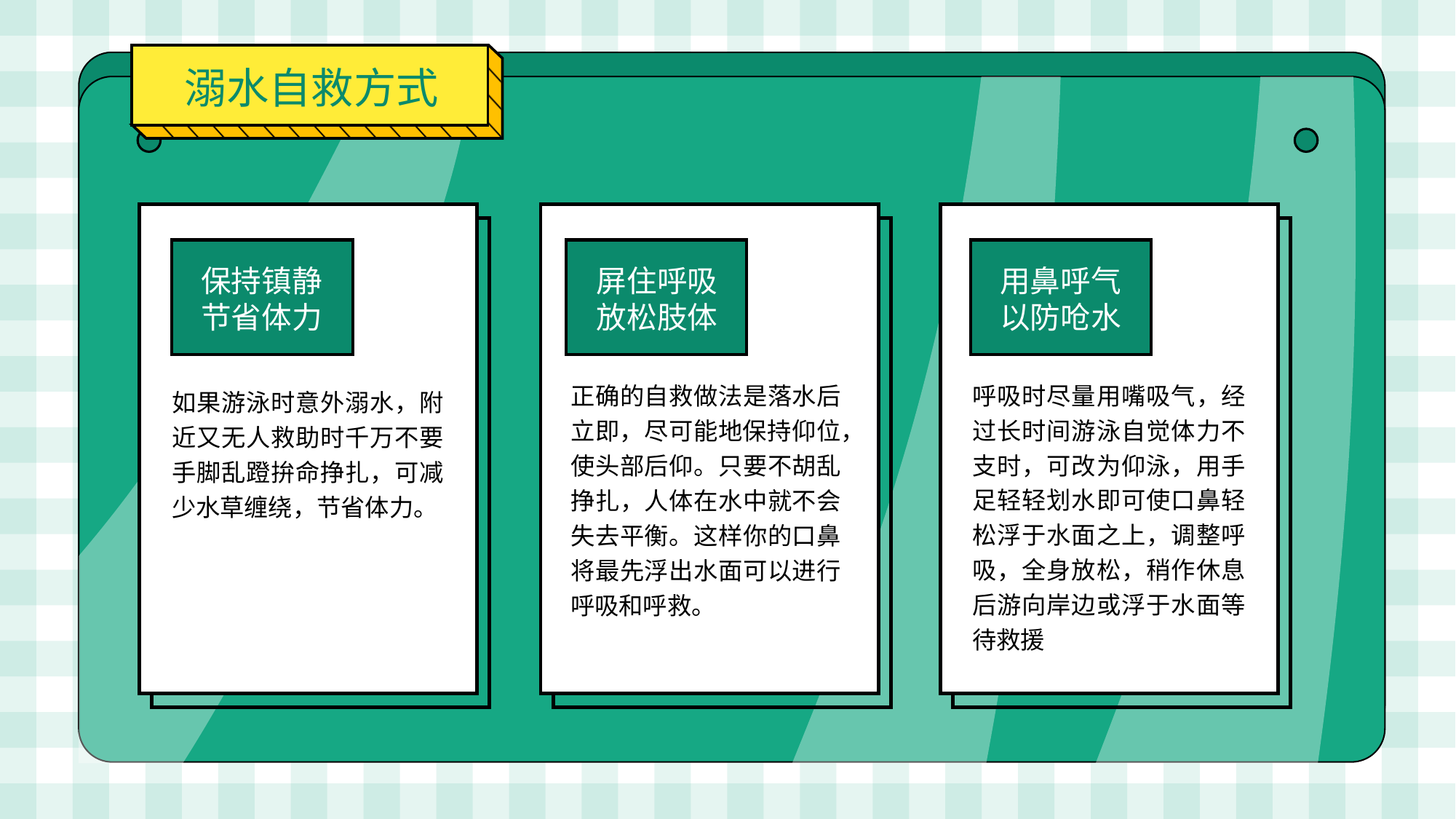

溺水自救方式

保持镇静节省体力
屏住呼吸
放松肢体
用鼻呼气
以防呛水
呼吸时尽量用嘴吸气，经过长时间游泳自觉体力不支时，可改为仰泳，用手足轻轻划水即可使口鼻轻松浮于水面之上，调整呼吸，全身放松，稍作休息后游向岸边或浮于水面等待救援
正确的自救做法是落水后立即，尽可能地保持仰位，使头部后仰。只要不胡乱挣扎，人体在水中就不会失去平衡。这样你的口鼻将最先浮出水面可以进行呼吸和呼救。

如果游泳时意外溺水，附近又无人救助时千万不要手脚乱蹬拚命挣扎，可减少水草缠绕，节省体力。